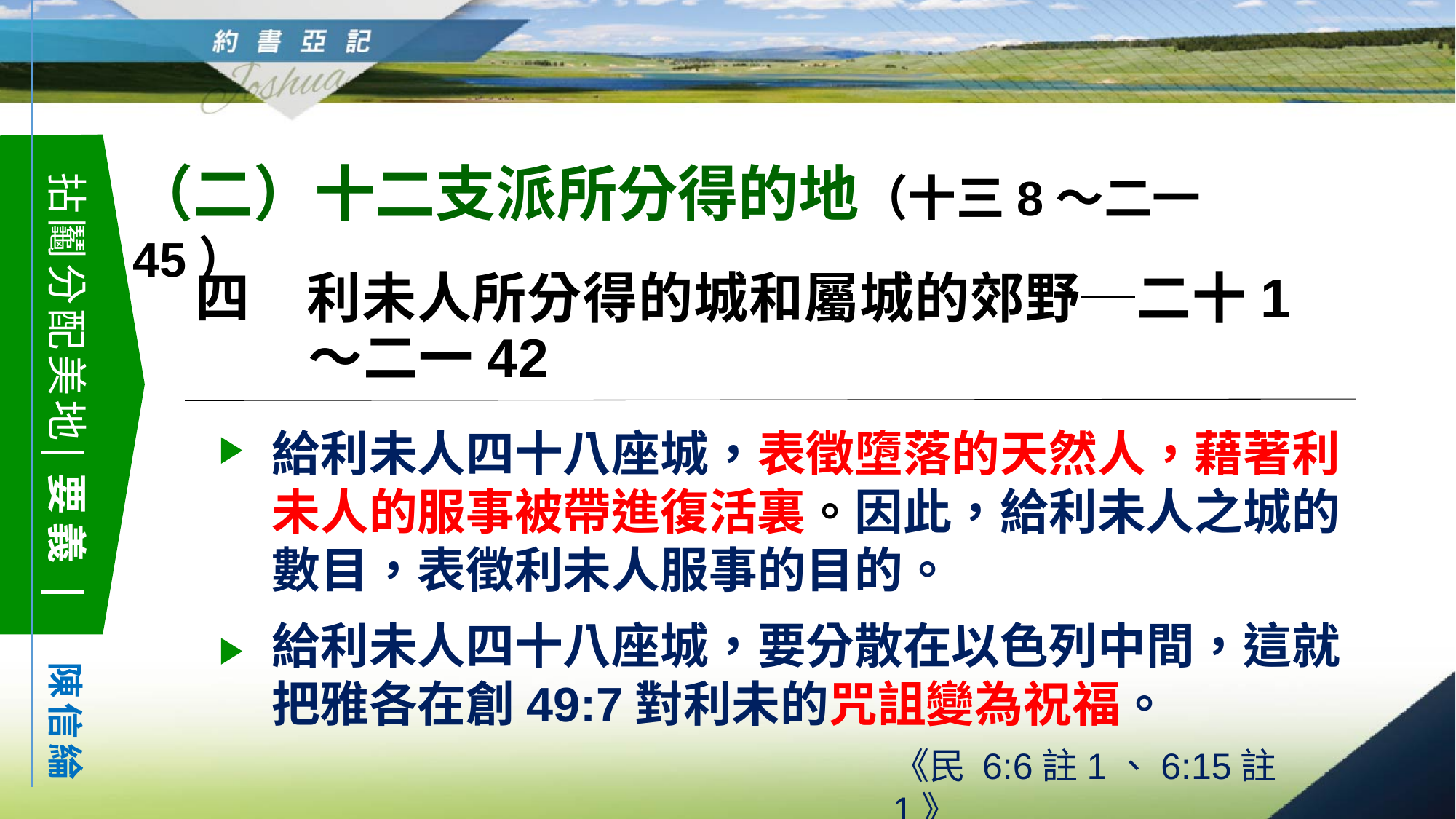

（二）十二支派所分得的地（十三8～二一45）
拈鬮分配美地  要義
四　利未人所分得的城和屬城的郊野─二十1～二一42
給利未人四十八座城，表徵墮落的天然人，藉著利未人的服事被帶進復活裏。因此，給利未人之城的數目，表徵利未人服事的目的。
給利未人四十八座城，要分散在以色列中間，這就把雅各在創49:7對利未的咒詛變為祝福。

陳信綸
《民 6:6註1、6:15註1》